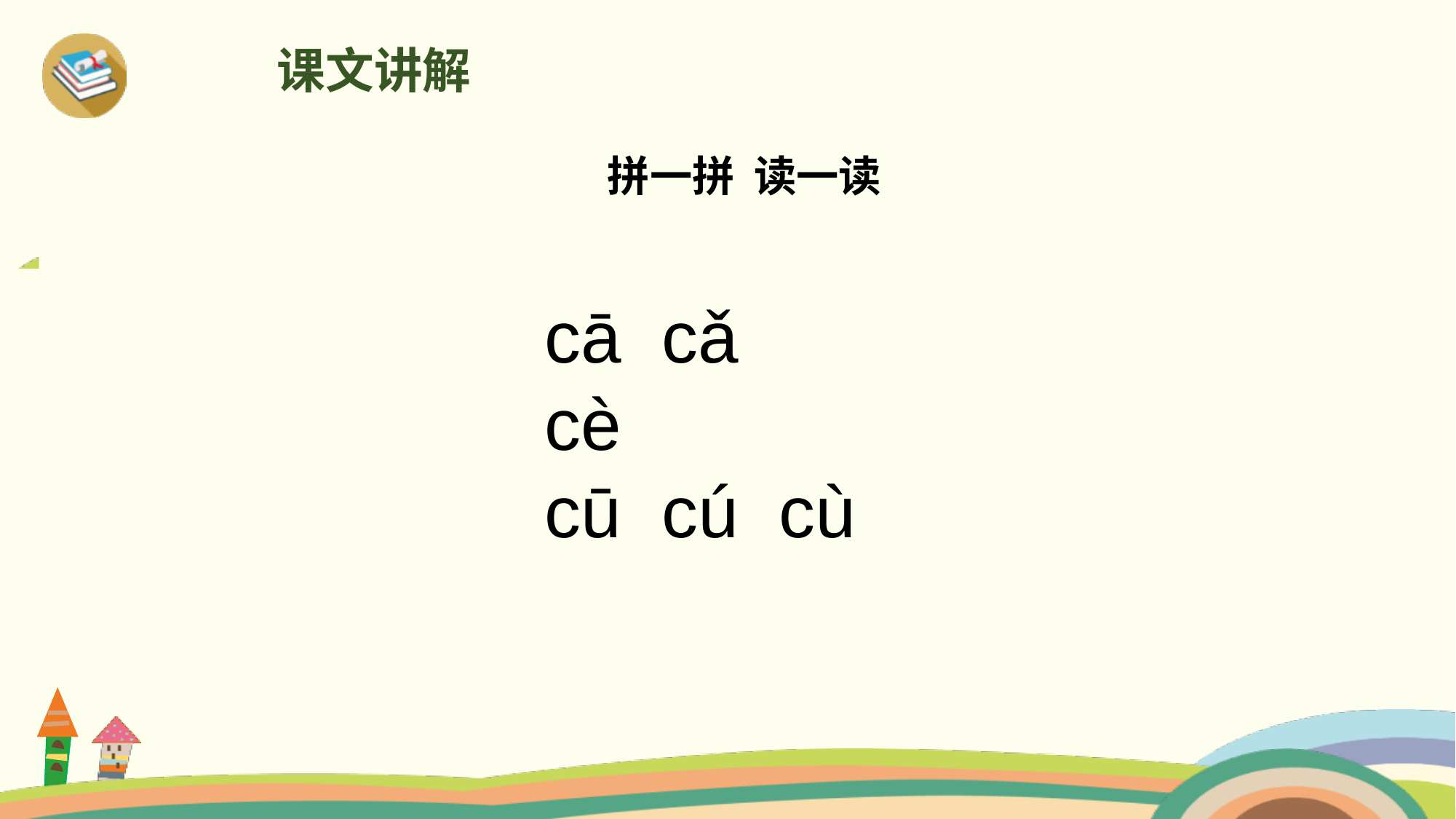

课文讲解
拼一拼  读一读
cā  cǎ
cè
cū  cú  cù